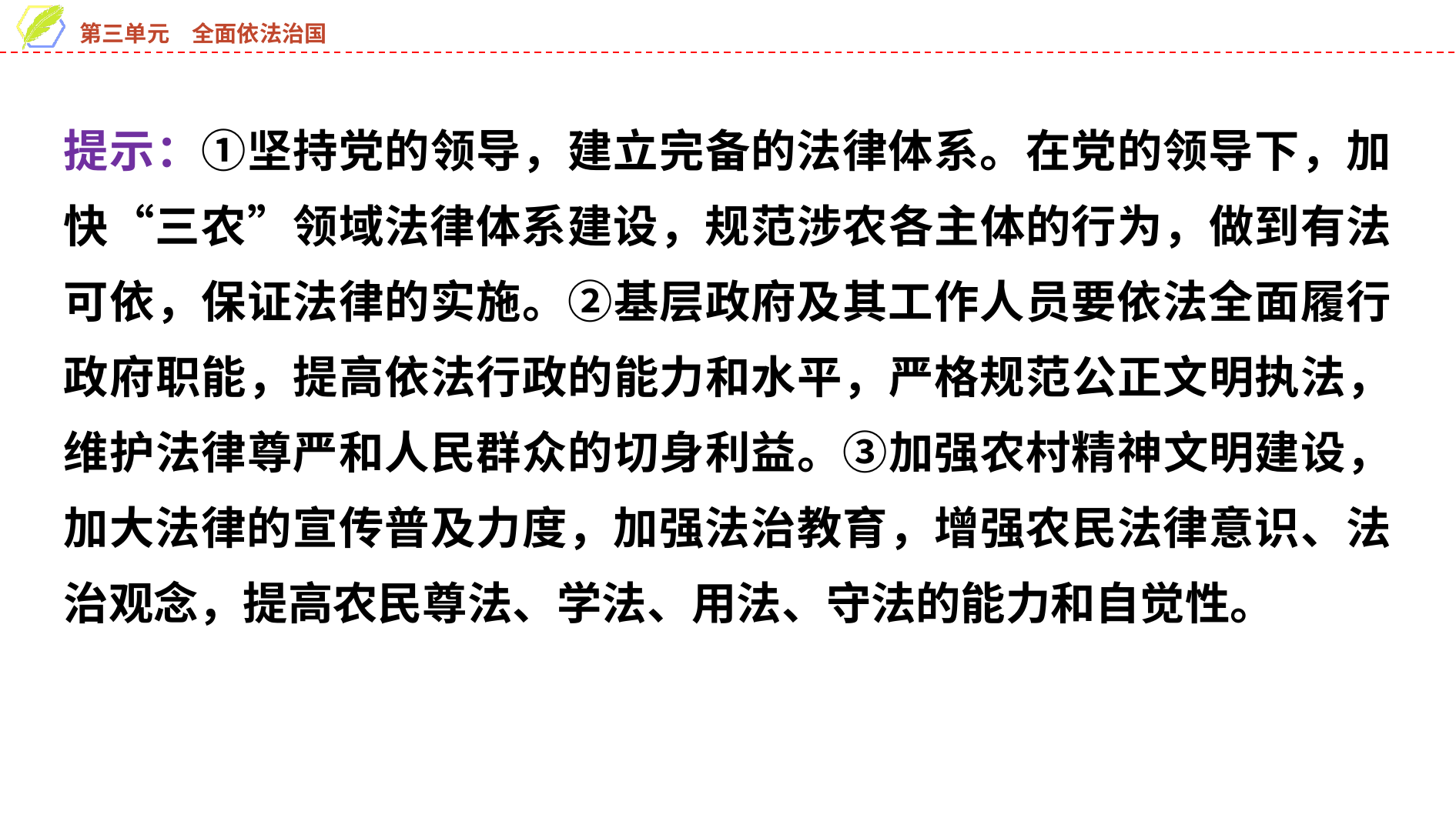

提示：①坚持党的领导，建立完备的法律体系。在党的领导下，加快“三农”领域法律体系建设，规范涉农各主体的行为，做到有法可依，保证法律的实施。②基层政府及其工作人员要依法全面履行政府职能，提高依法行政的能力和水平，严格规范公正文明执法，维护法律尊严和人民群众的切身利益。③加强农村精神文明建设，加大法律的宣传普及力度，加强法治教育，增强农民法律意识、法治观念，提高农民尊法、学法、用法、守法的能力和自觉性。